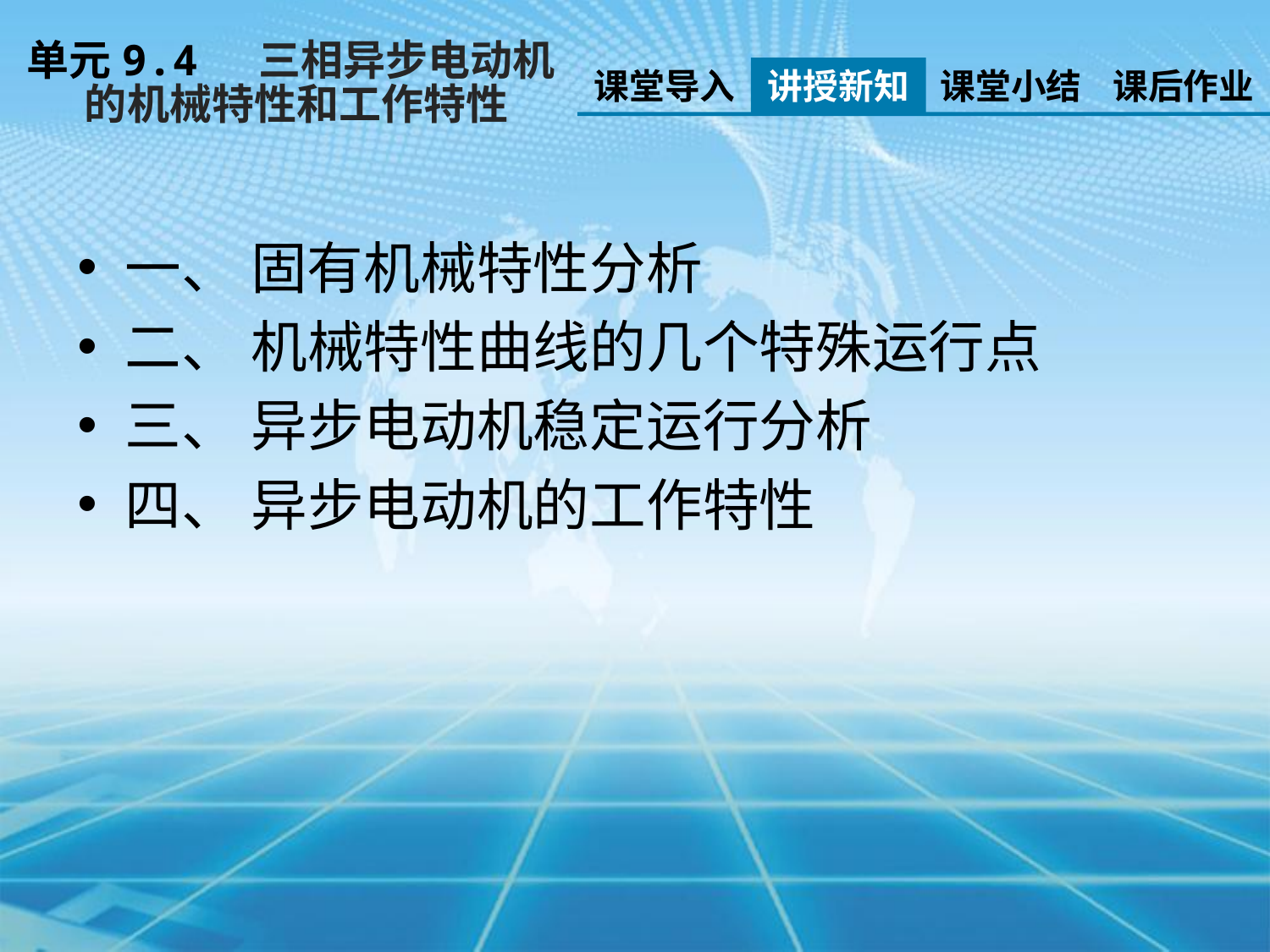

单元9.4  三相异步电动机
     的机械特性和工作特性
课堂导入
讲授新知
课堂小结
课后作业
一、 固有机械特性分析
二、 机械特性曲线的几个特殊运行点
三、 异步电动机稳定运行分析
四、 异步电动机的工作特性